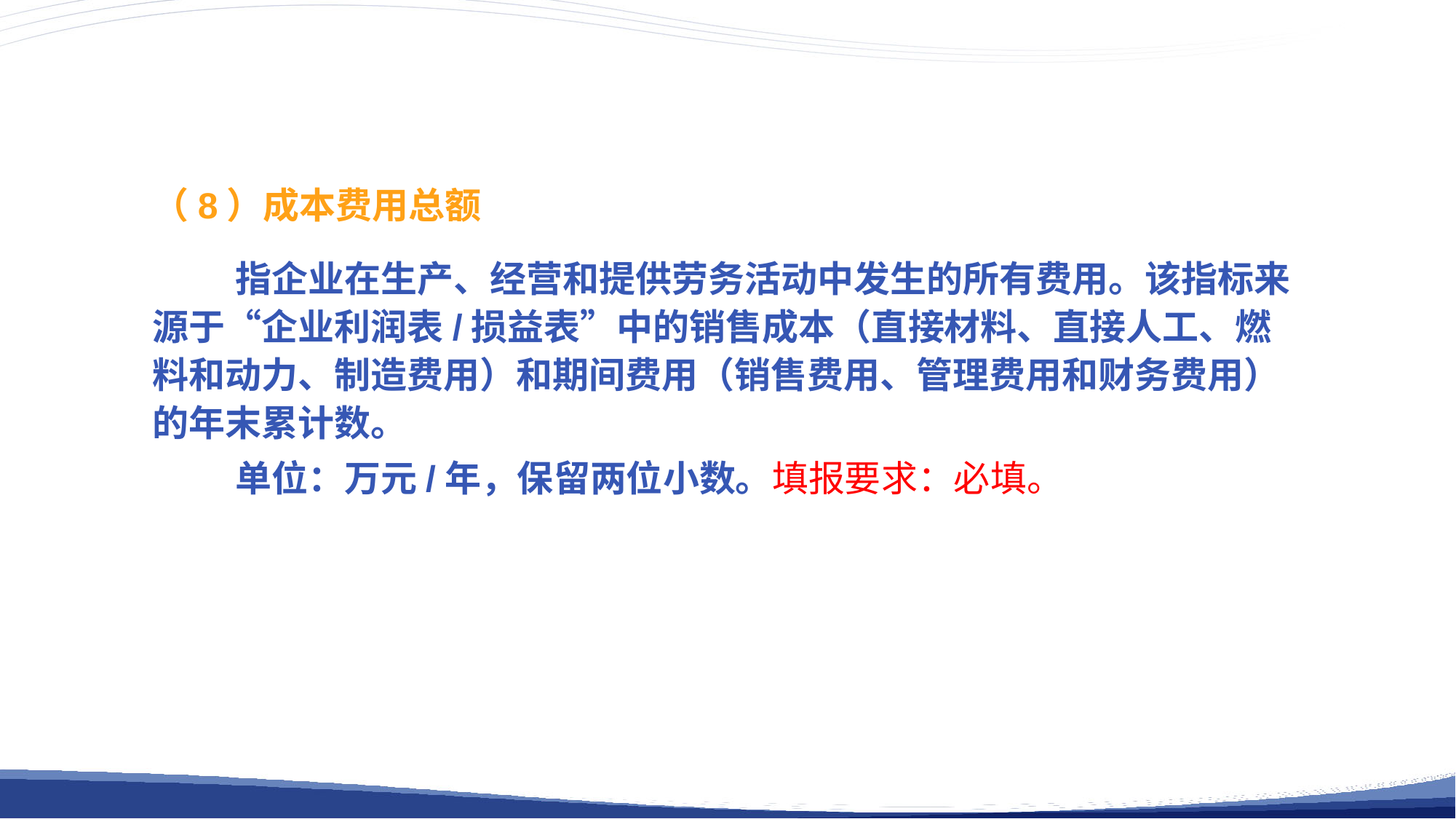

（8）成本费用总额
         指企业在生产、经营和提供劳务活动中发生的所有费用。该指标来源于“企业利润表/损益表”中的销售成本（直接材料、直接人工、燃料和动力、制造费用）和期间费用（销售费用、管理费用和财务费用）的年末累计数。
         单位：万元/年，保留两位小数。填报要求：必填。